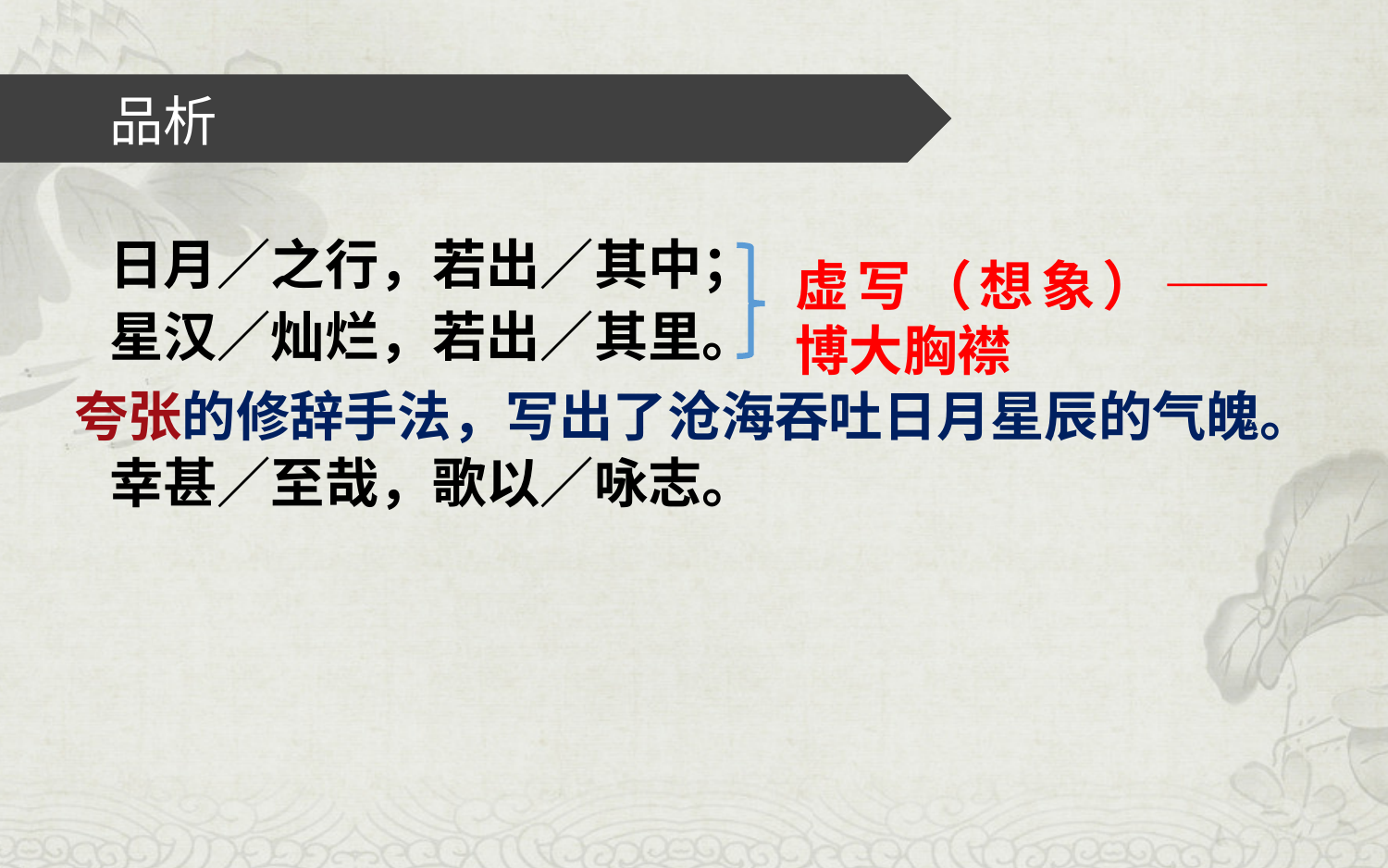

# 品析
日月／之行，若出／其中；
星汉／灿烂，若出／其里。

幸甚／至哉，歌以／咏志。

虚写（想象）——博大胸襟
夸张的修辞手法，写出了沧海吞吐日月星辰的气魄。